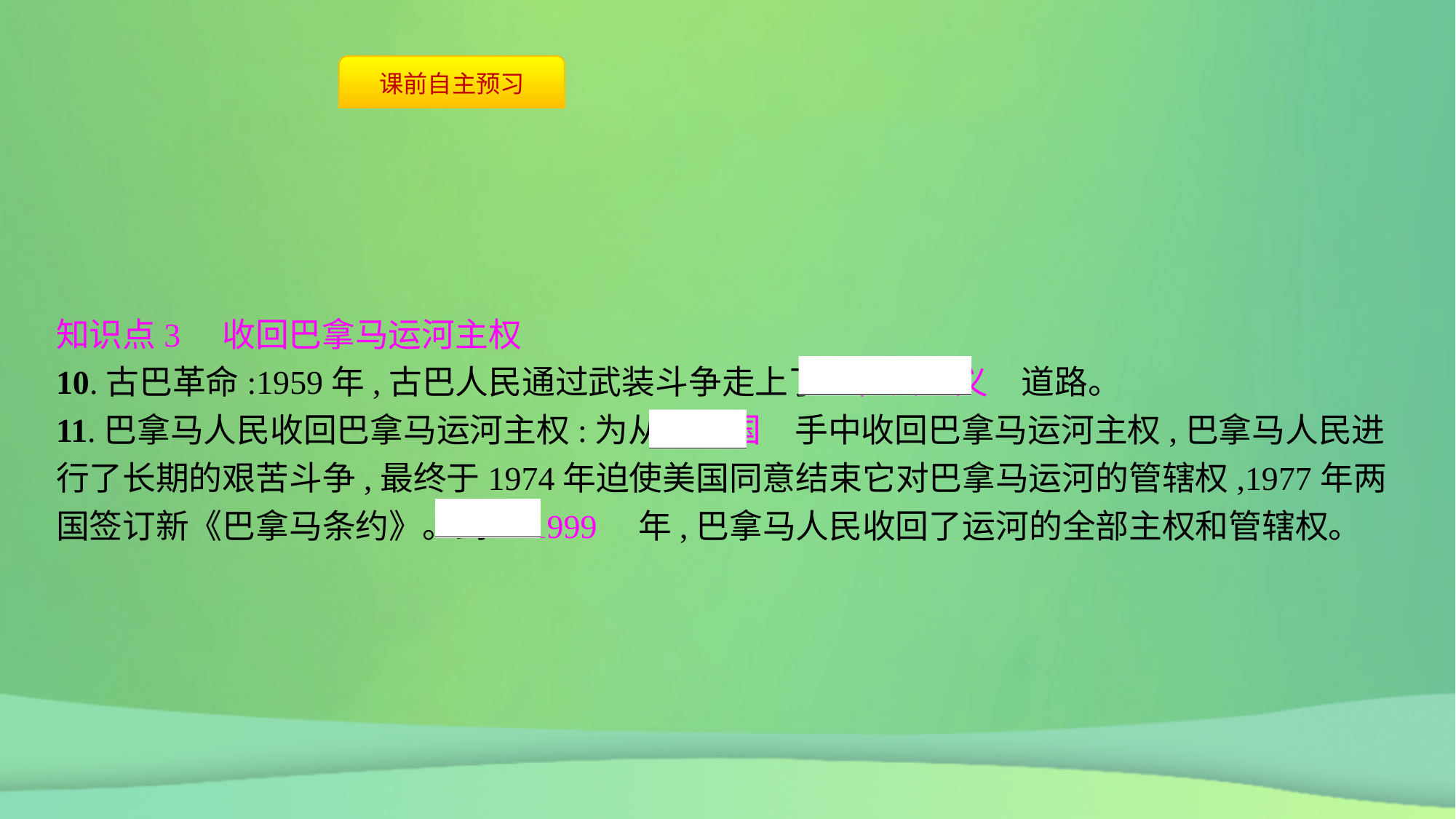

知识点3　收回巴拿马运河主权
10.古巴革命:1959年,古巴人民通过武装斗争走上了　社会主义　道路。
11.巴拿马人民收回巴拿马运河主权:为从　美国　手中收回巴拿马运河主权,巴拿马人民进行了长期的艰苦斗争,最终于1974年迫使美国同意结束它对巴拿马运河的管辖权,1977年两国签订新《巴拿马条约》。到　1999　年,巴拿马人民收回了运河的全部主权和管辖权。